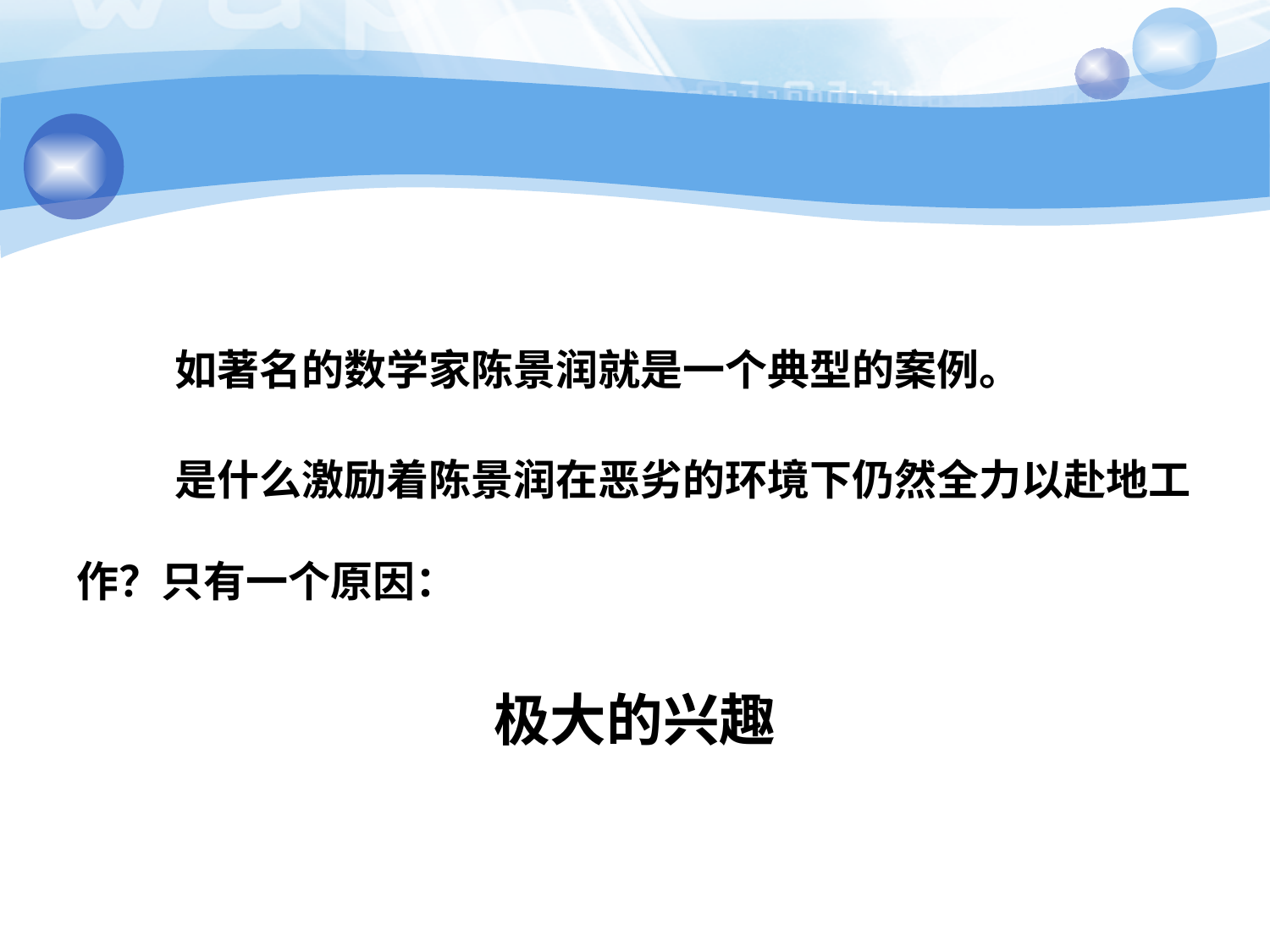

#
如著名的数学家陈景润就是一个典型的案例。
是什么激励着陈景润在恶劣的环境下仍然全力以赴地工作？只有一个原因：
极大的兴趣